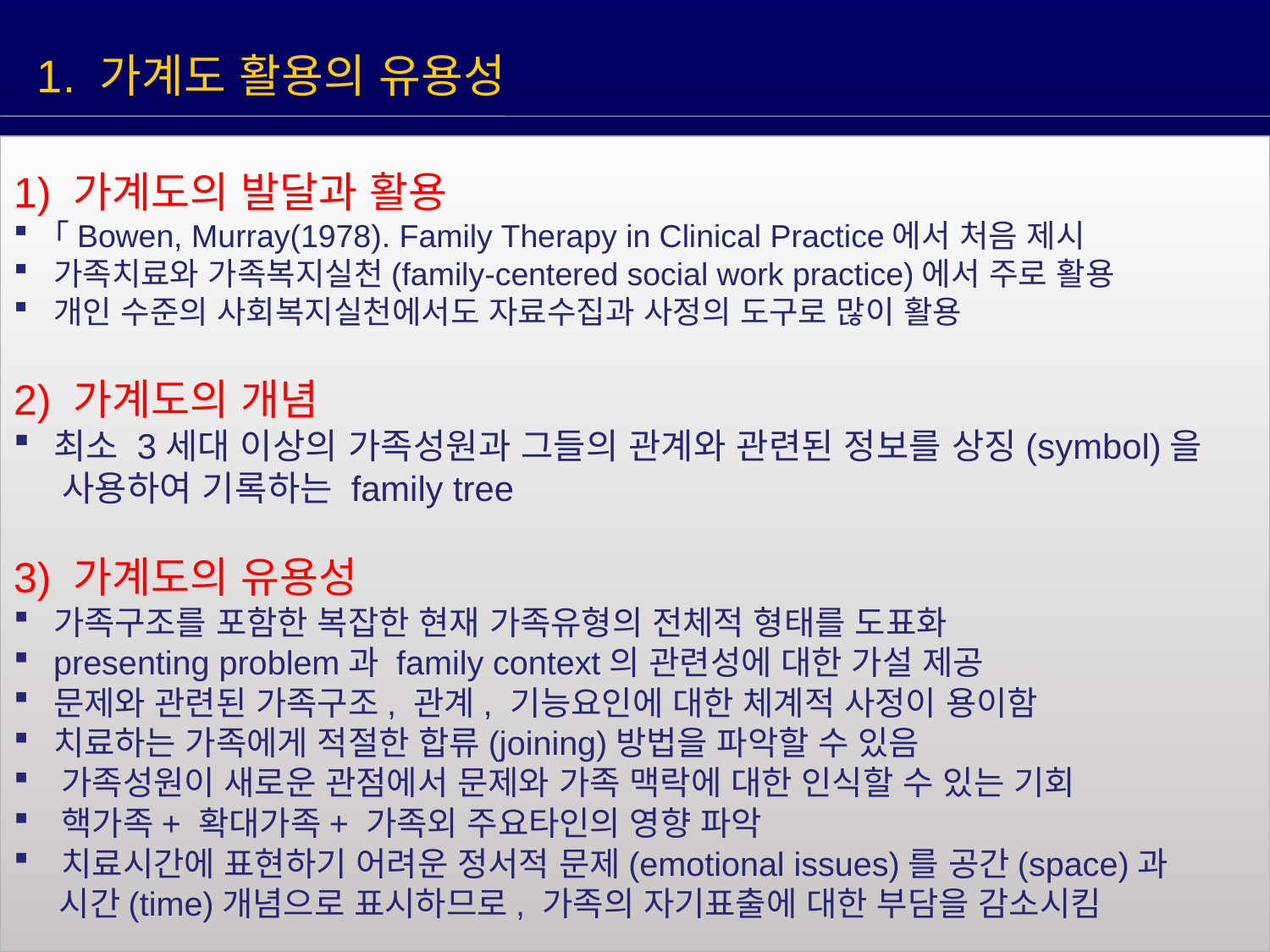

1. 가계도 활용의 유용성

1) 가계도의 발달과 활용
｢Bowen, Murray(1978). Family Therapy in Clinical Practice에서 처음 제시
가족치료와 가족복지실천(family-centered social work practice)에서 주로 활용
개인 수준의 사회복지실천에서도 자료수집과 사정의 도구로 많이 활용

2) 가계도의 개념
최소 3세대 이상의 가족성원과 그들의 관계와 관련된 정보를 상징(symbol)을
    사용하여 기록하는 family tree

3) 가계도의 유용성
가족구조를 포함한 복잡한 현재 가족유형의 전체적 형태를 도표화
presenting problem과 family context의 관련성에 대한 가설 제공
문제와 관련된 가족구조, 관계, 기능요인에 대한 체계적 사정이 용이함
치료하는 가족에게 적절한 합류(joining)방법을 파악할 수 있음
가족성원이 새로운 관점에서 문제와 가족 맥락에 대한 인식할 수 있는 기회
핵가족+ 확대가족+ 가족외 주요타인의 영향 파악
치료시간에 표현하기 어려운 정서적 문제(emotional issues)를 공간(space)과
    시간(time)개념으로 표시하므로, 가족의 자기표출에 대한 부담을 감소시킴